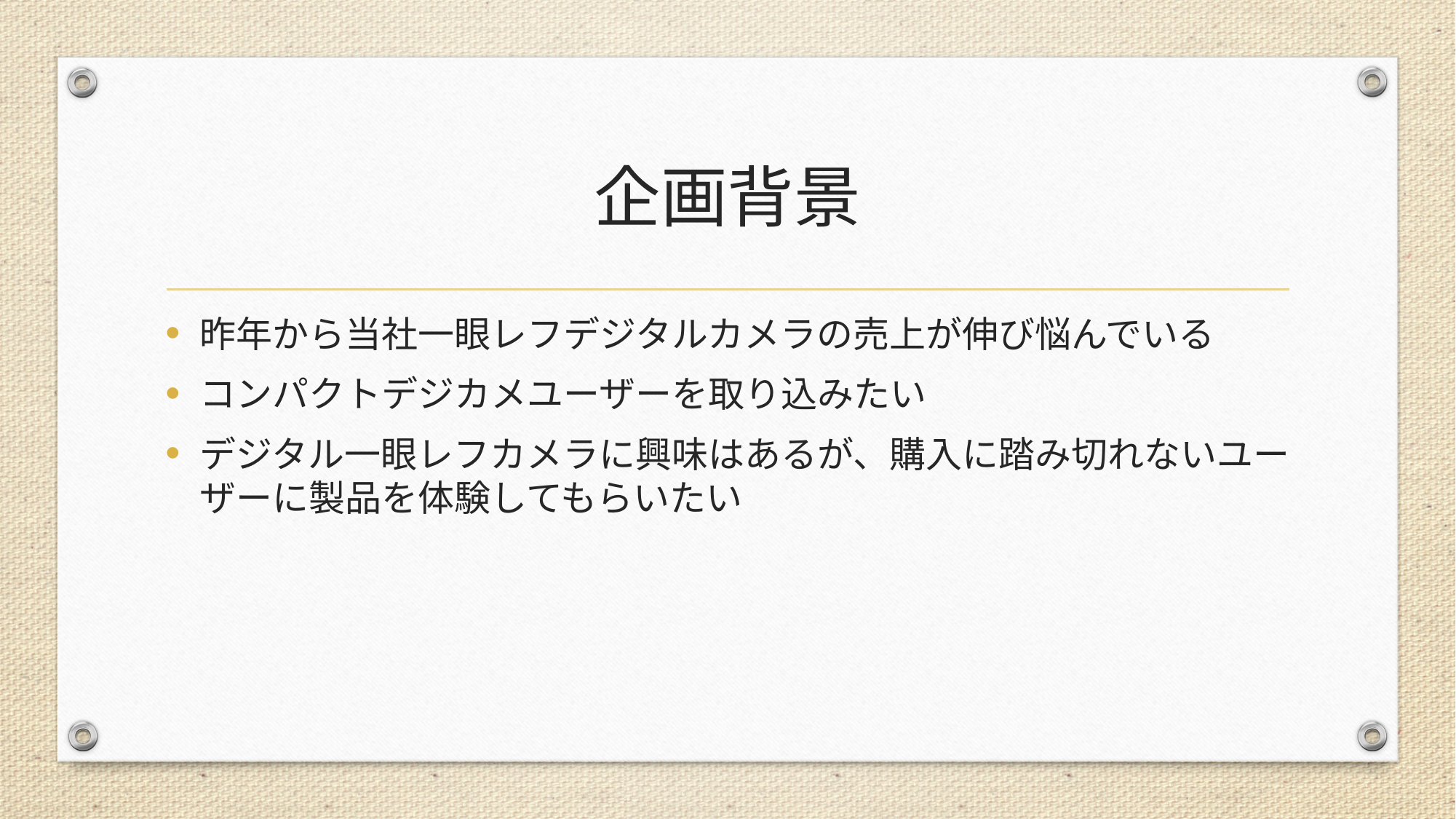

# 企画背景
昨年から当社一眼レフデジタルカメラの売上が伸び悩んでいる
コンパクトデジカメユーザーを取り込みたい
デジタル一眼レフカメラに興味はあるが、購入に踏み切れないユーザーに製品を体験してもらいたい